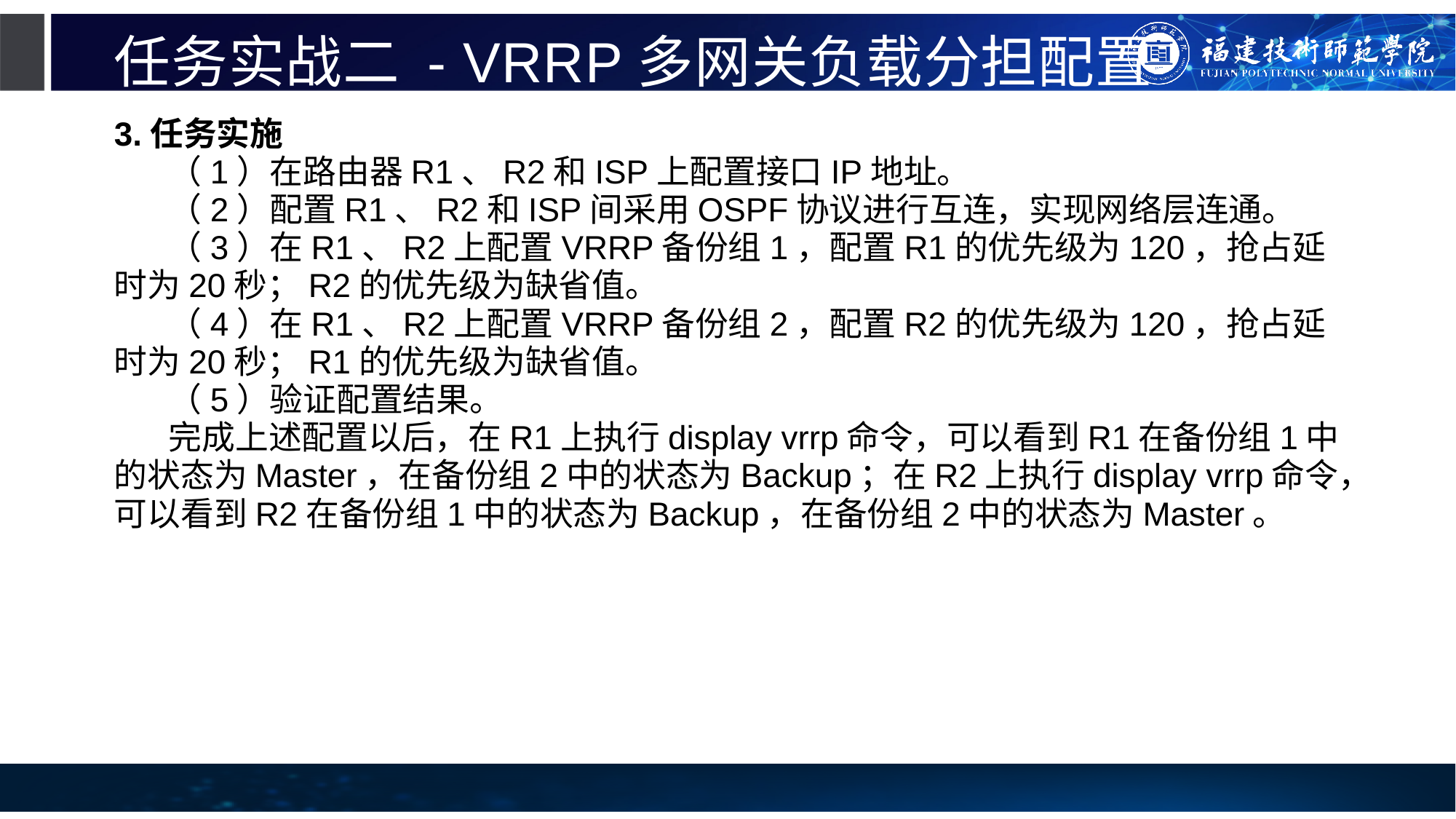

# 任务实战二 - VRRP多网关负载分担配置
3.任务实施
（1）在路由器R1、R2和ISP上配置接口IP地址。
（2）配置R1、R2和ISP间采用OSPF协议进行互连，实现网络层连通。
（3）在R1、R2上配置VRRP备份组1，配置R1的优先级为120，抢占延时为20秒；R2的优先级为缺省值。
（4）在R1、R2上配置VRRP备份组2，配置R2的优先级为120，抢占延时为20秒；R1的优先级为缺省值。
（5）验证配置结果。
完成上述配置以后，在R1上执行display vrrp命令，可以看到R1在备份组1中的状态为Master，在备份组2中的状态为Backup；在R2上执行display vrrp命令，可以看到R2在备份组1中的状态为Backup，在备份组2中的状态为Master。